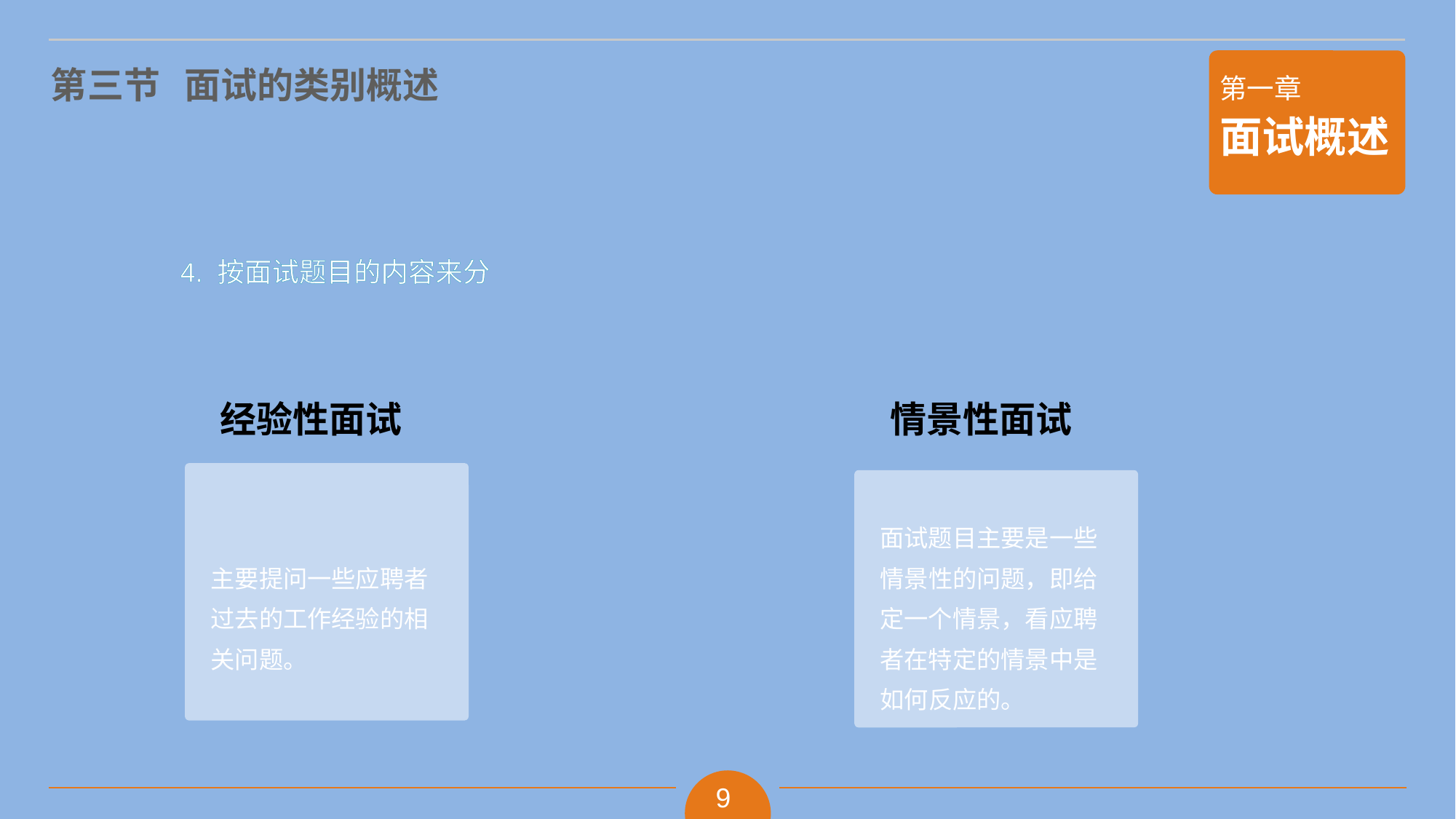

4. 按面试题目的内容来分
经验性面试
情景性面试

面试题目主要是一些情景性的问题，即给定一个情景，看应聘者在特定的情景中是如何反应的。
主要提问一些应聘者过去的工作经验的相关问题。